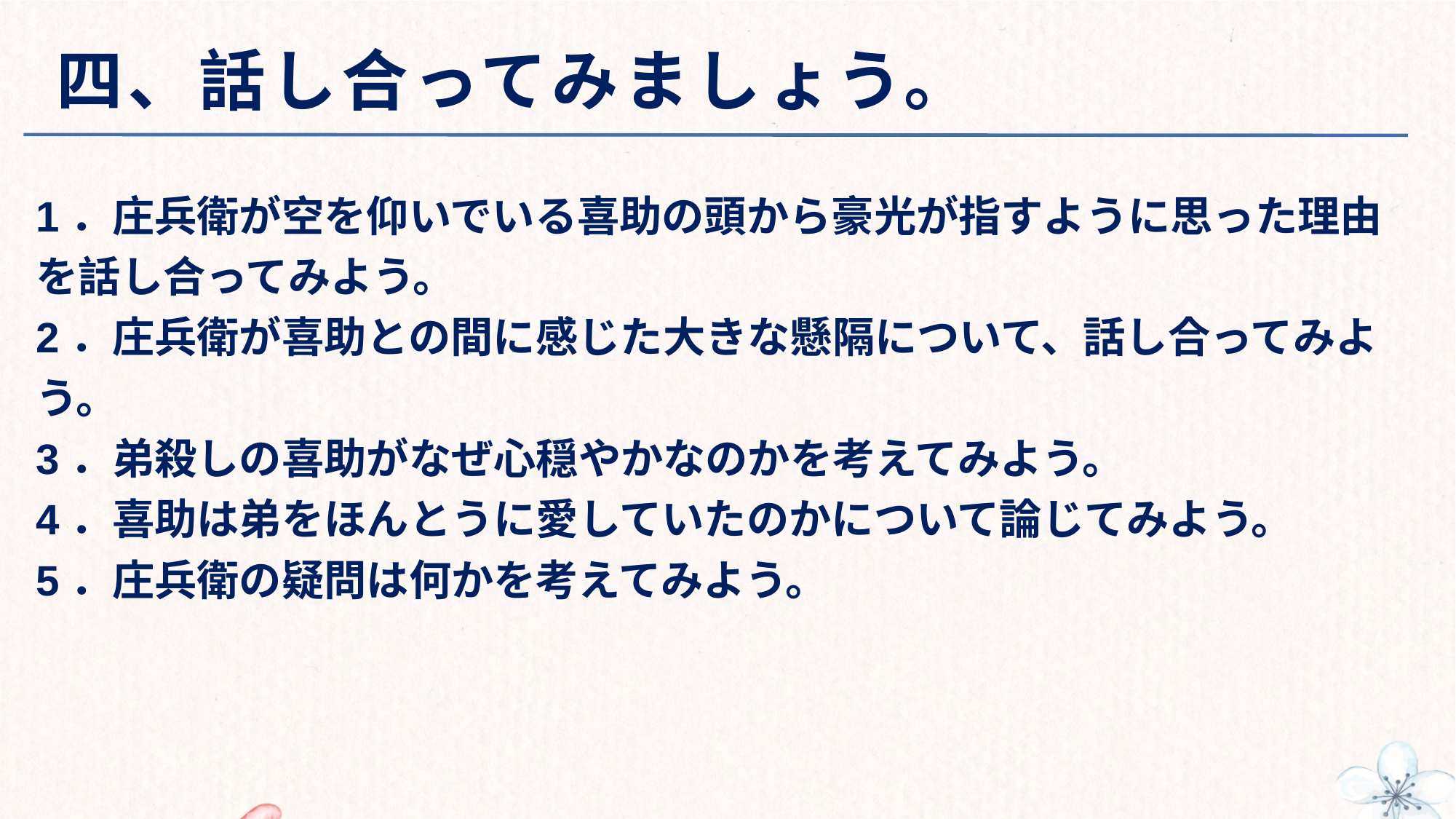

# 四、話し合ってみましょう。
1．庄兵衛が空を仰いでいる喜助の頭から豪光が指すように思った理由を話し合ってみよう。
2．庄兵衛が喜助との間に感じた大きな懸隔について、話し合ってみよう。
3．弟殺しの喜助がなぜ心穏やかなのかを考えてみよう。
4．喜助は弟をほんとうに愛していたのかについて論じてみよう。
5．庄兵衛の疑問は何かを考えてみよう。